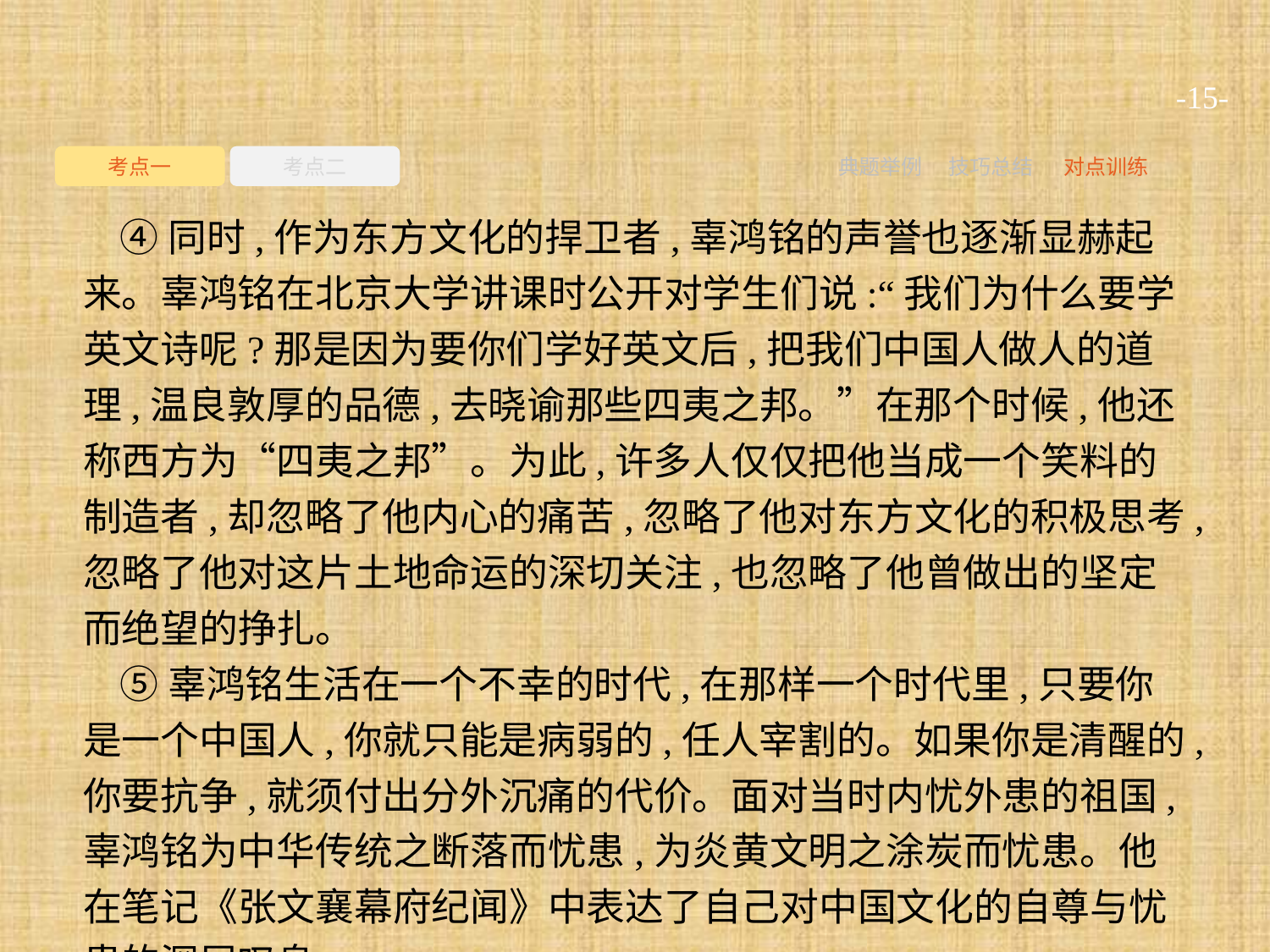

-15-
考点一
考点二
典题举例
技巧总结
对点训练
④同时,作为东方文化的捍卫者,辜鸿铭的声誉也逐渐显赫起来。辜鸿铭在北京大学讲课时公开对学生们说:“我们为什么要学英文诗呢?那是因为要你们学好英文后,把我们中国人做人的道理,温良敦厚的品德,去晓谕那些四夷之邦。”在那个时候,他还称西方为“四夷之邦”。为此,许多人仅仅把他当成一个笑料的制造者,却忽略了他内心的痛苦,忽略了他对东方文化的积极思考,忽略了他对这片土地命运的深切关注,也忽略了他曾做出的坚定而绝望的挣扎。
⑤辜鸿铭生活在一个不幸的时代,在那样一个时代里,只要你是一个中国人,你就只能是病弱的,任人宰割的。如果你是清醒的,你要抗争,就须付出分外沉痛的代价。面对当时内忧外患的祖国,辜鸿铭为中华传统之断落而忧患,为炎黄文明之涂炭而忧患。他在笔记《张文襄幕府纪闻》中表达了自己对中国文化的自尊与忧患的深层叹息。